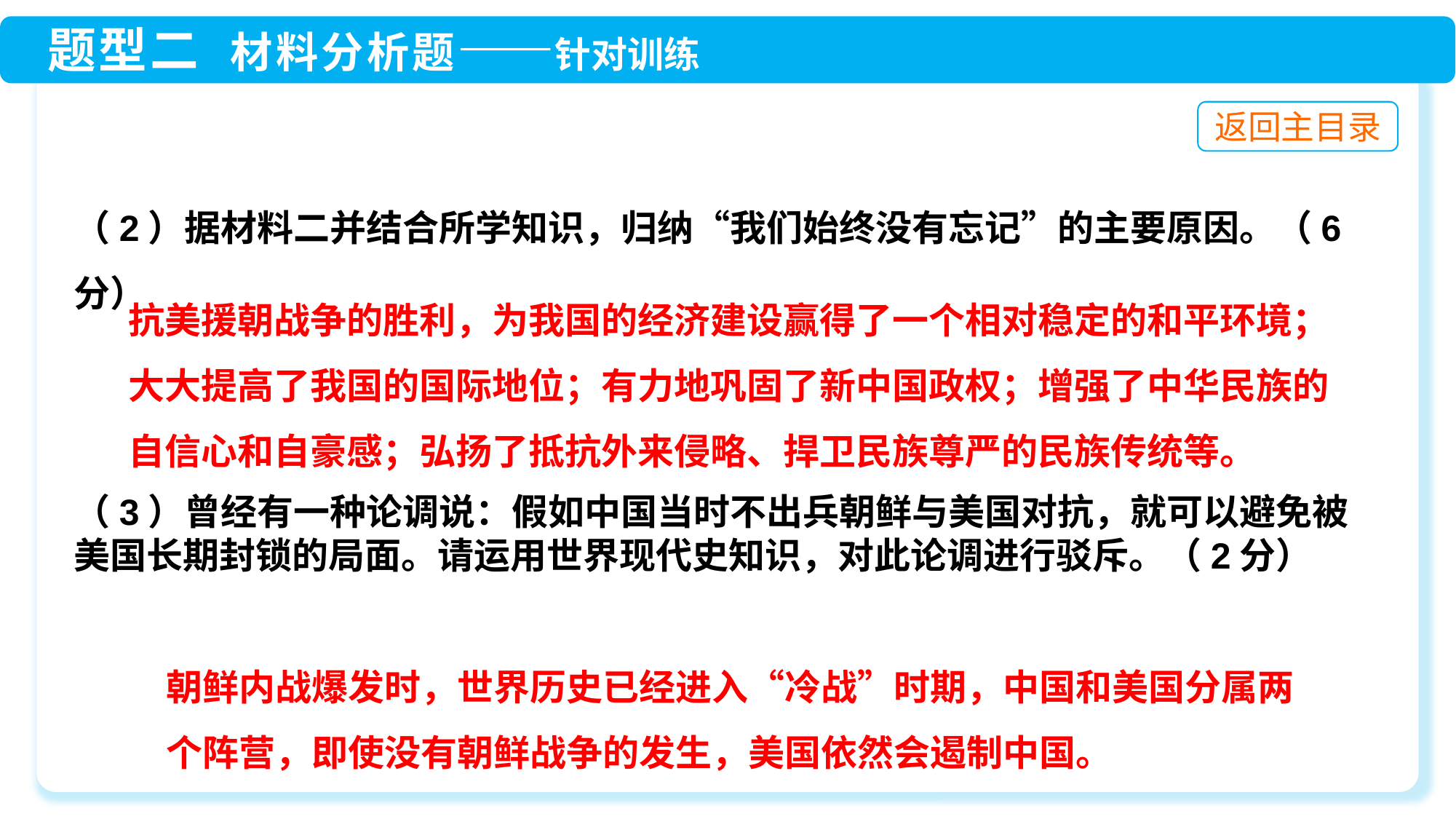

（2）据材料二并结合所学知识，归纳“我们始终没有忘记”的主要原因。（6分）

（3）曾经有一种论调说：假如中国当时不出兵朝鲜与美国对抗，就可以避免被美国长期封锁的局面。请运用世界现代史知识，对此论调进行驳斥。（2分）
抗美援朝战争的胜利，为我国的经济建设赢得了一个相对稳定的和平环境；大大提高了我国的国际地位；有力地巩固了新中国政权；增强了中华民族的自信心和自豪感；弘扬了抵抗外来侵略、捍卫民族尊严的民族传统等。
朝鲜内战爆发时，世界历史已经进入“冷战”时期，中国和美国分属两个阵营，即使没有朝鲜战争的发生，美国依然会遏制中国。